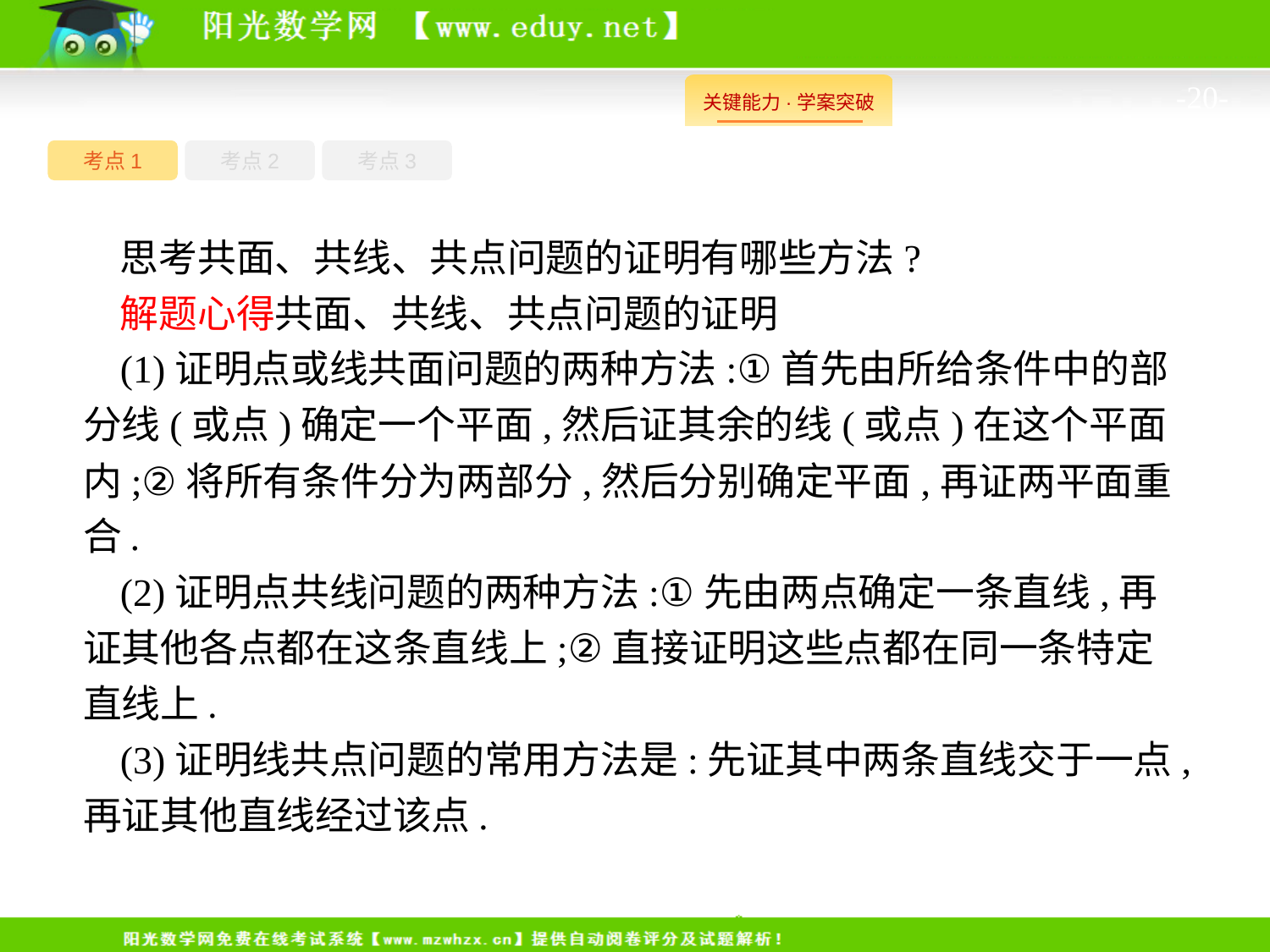

-20-
考点1
考点3
考点2
思考共面、共线、共点问题的证明有哪些方法?
解题心得共面、共线、共点问题的证明
(1)证明点或线共面问题的两种方法:①首先由所给条件中的部分线(或点)确定一个平面,然后证其余的线(或点)在这个平面内;②将所有条件分为两部分,然后分别确定平面,再证两平面重合.
(2)证明点共线问题的两种方法:①先由两点确定一条直线,再证其他各点都在这条直线上;②直接证明这些点都在同一条特定直线上.
(3)证明线共点问题的常用方法是:先证其中两条直线交于一点,再证其他直线经过该点.